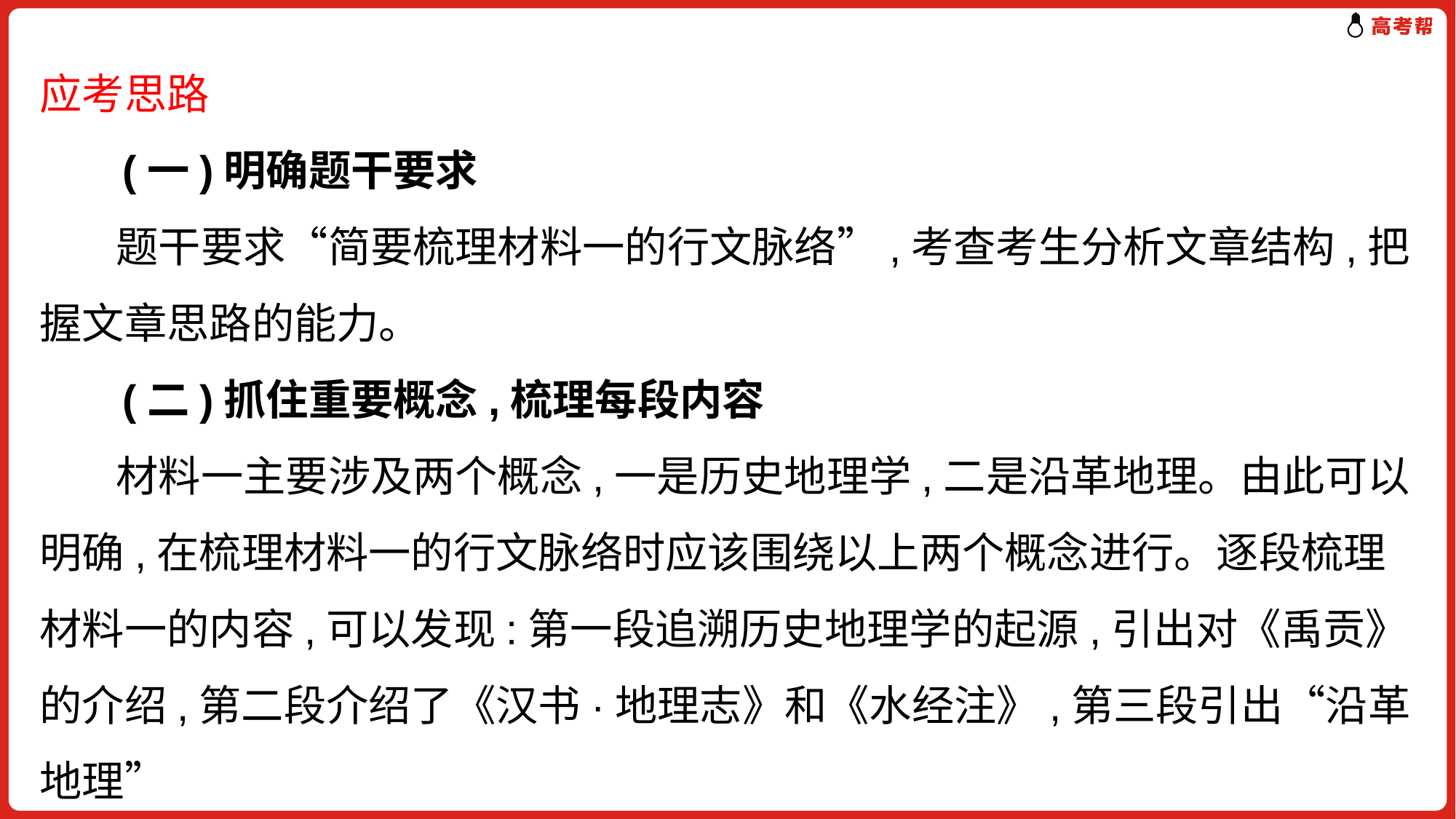

应考思路
       (一)明确题干要求
       题干要求“简要梳理材料一的行文脉络”,考查考生分析文章结构,把握文章思路的能力。
       (二)抓住重要概念,梳理每段内容
       材料一主要涉及两个概念,一是历史地理学,二是沿革地理。由此可以明确,在梳理材料一的行文脉络时应该围绕以上两个概念进行。逐段梳理材料一的内容,可以发现:第一段追溯历史地理学的起源,引出对《禹贡》的介绍,第二段介绍了《汉书·地理志》和《水经注》,第三段引出“沿革地理”